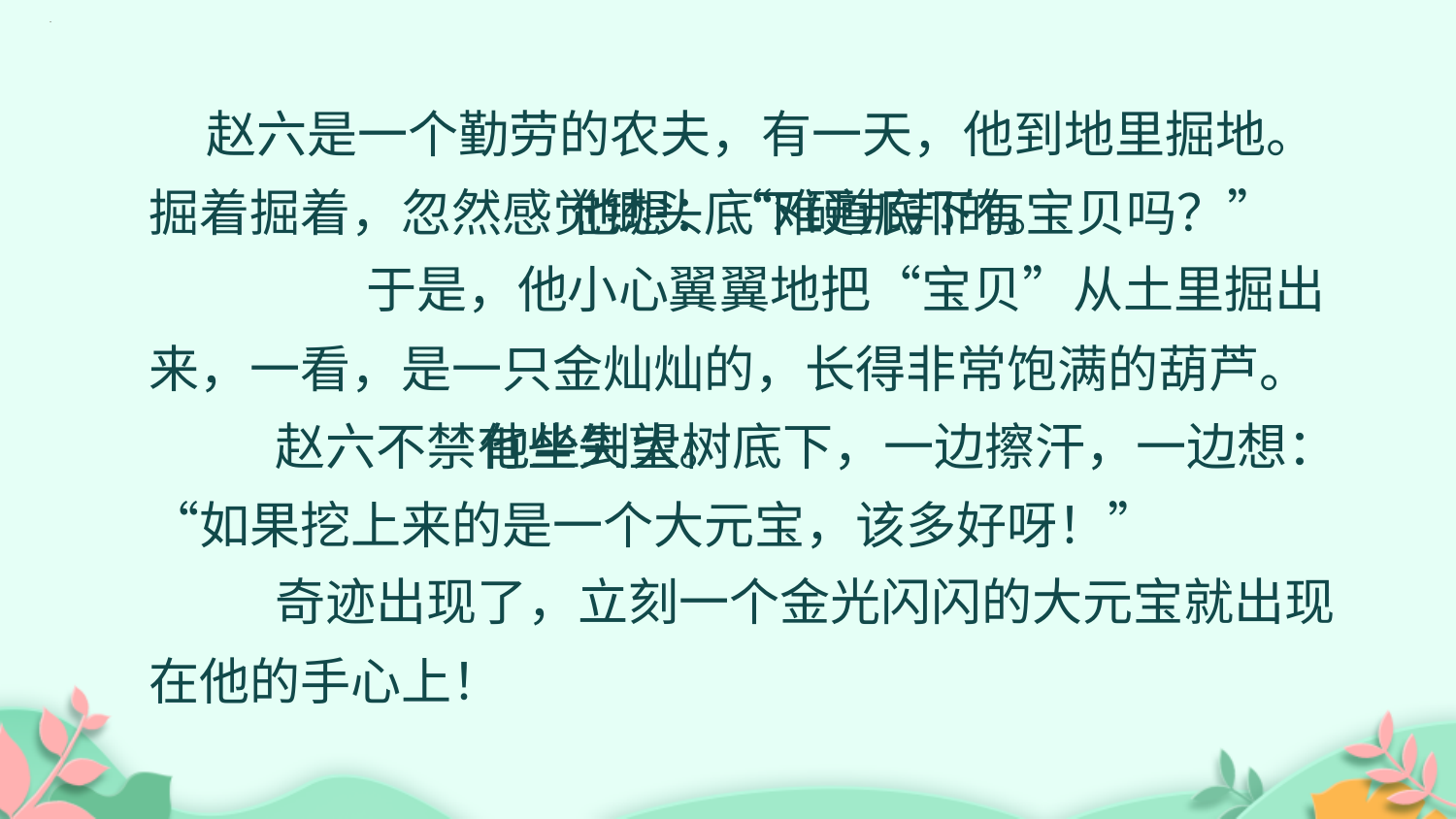

赵六是一个勤劳的农夫，有一天，他到地里掘地。
掘着掘着，忽然感觉锄头底下硬邦邦的。
                                    他想：“难道底下有宝贝吗？”
                  于是，他小心翼翼地把“宝贝”从土里掘出来，一看，是一只金灿灿的，长得非常饱满的葫芦。
          赵六不禁有些失望。
                            他坐到大树底下，一边擦汗，一边想：“如果挖上来的是一个大元宝，该多好呀！”
          奇迹出现了，立刻一个金光闪闪的大元宝就出现在他的手心上！